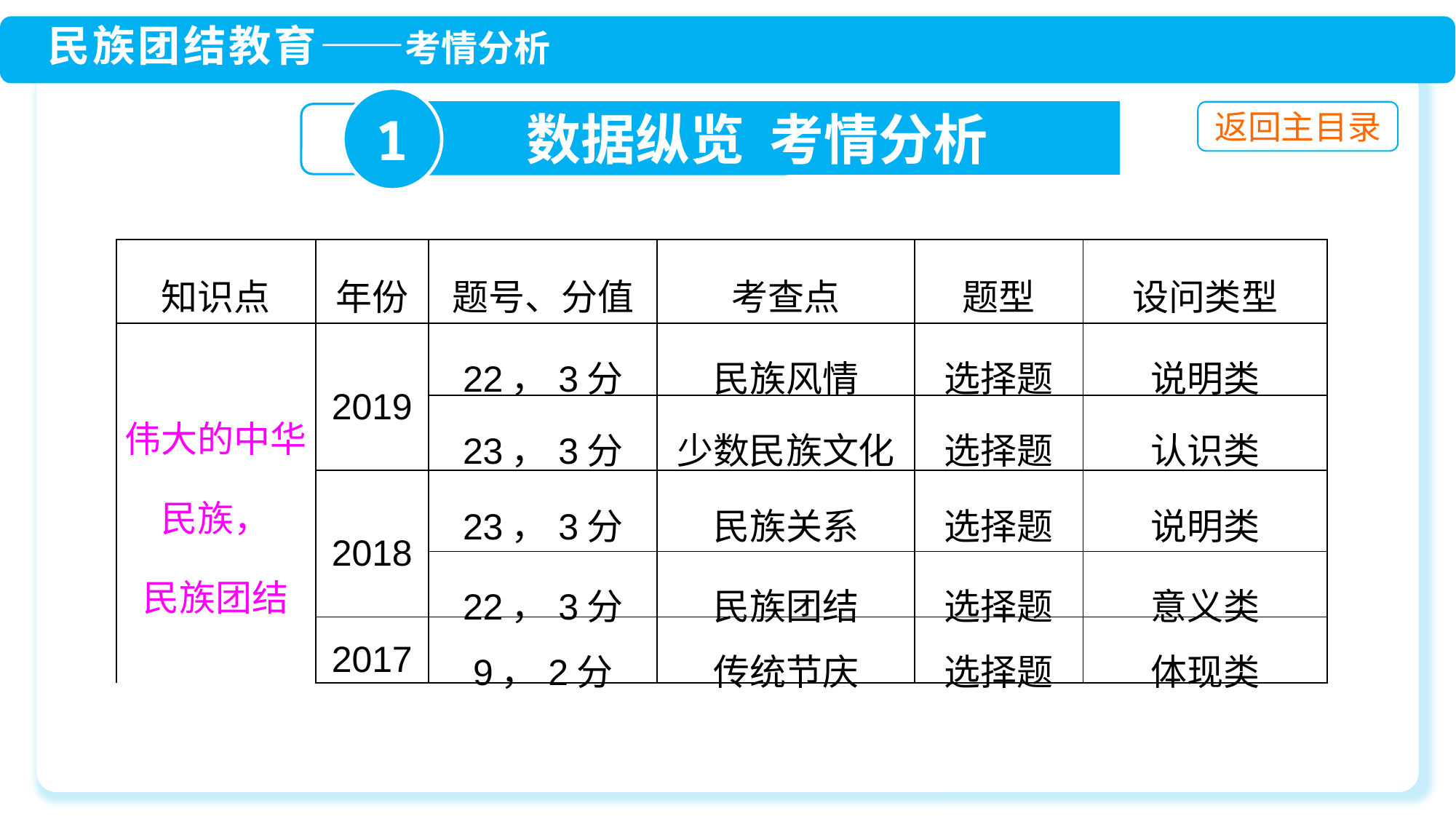

1
数据纵览  考情分析

| 知识点 | 年份 | 题号、分值 | 考查点 | 题型 | 设问类型 |
| --- | --- | --- | --- | --- | --- |
| 伟大的中华民族， 民族团结 | 2019 | 22，3分 | 民族风情 | 选择题 | 说明类 |
|  |  | 23，3分 | 少数民族文化 | 选择题 | 认识类 |
|  | 2018 | 23，3分 | 民族关系 | 选择题 | 说明类 |
|  |  | 22，3分 | 民族团结 | 选择题 | 意义类 |
|  | 2017 | 9，2分 | 传统节庆 | 选择题 | 体现类 |